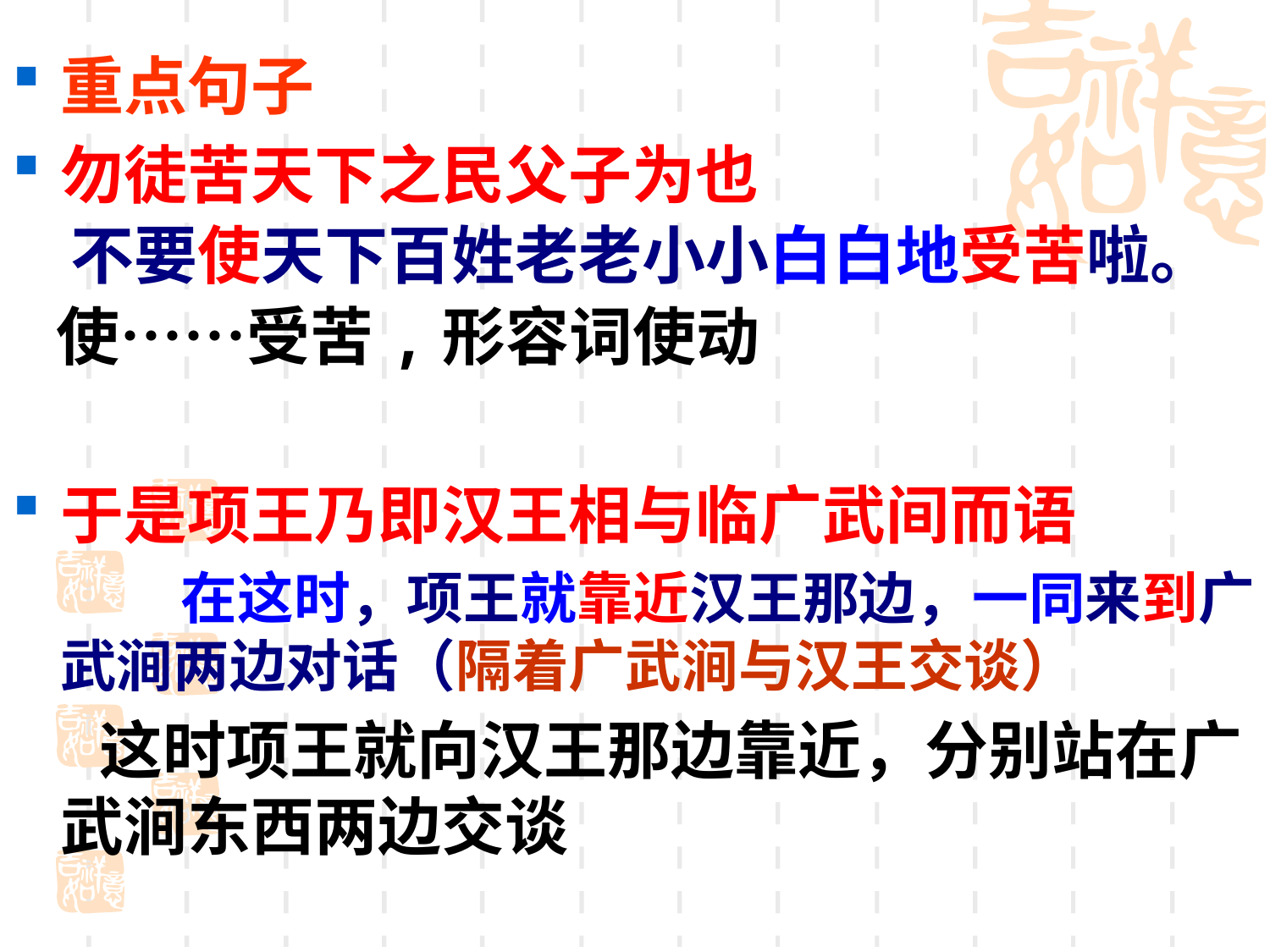

重点句子
勿徒苦天下之民父子为也
   不要使天下百姓老老小小白白地受苦啦。
  使……受苦,形容词使动

于是项王乃即汉王相与临广武间而语
            在这时，项王就靠近汉王那边，一同来到广武涧两边对话（隔着广武涧与汉王交谈）
     这时项王就向汉王那边靠近，分别站在广武涧东西两边交谈